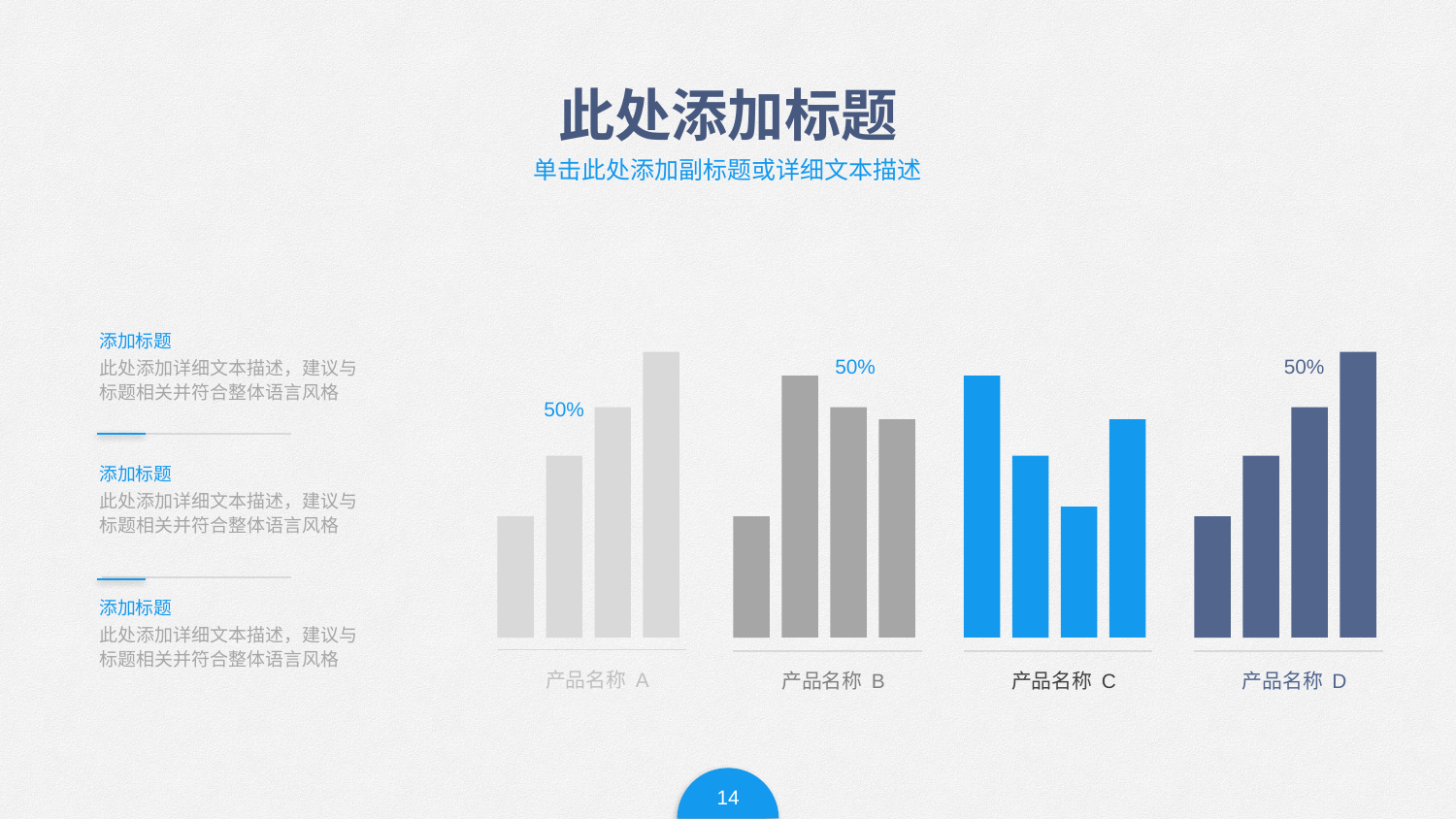

# 此处添加标题
单击此处添加副标题或详细文本描述
添加标题
50%
50%
此处添加详细文本描述，建议与标题相关并符合整体语言风格

50%

添加标题

此处添加详细文本描述，建议与标题相关并符合整体语言风格

添加标题
此处添加详细文本描述，建议与标题相关并符合整体语言风格
产品名称 A
产品名称 B
产品名称 C
产品名称 D
14